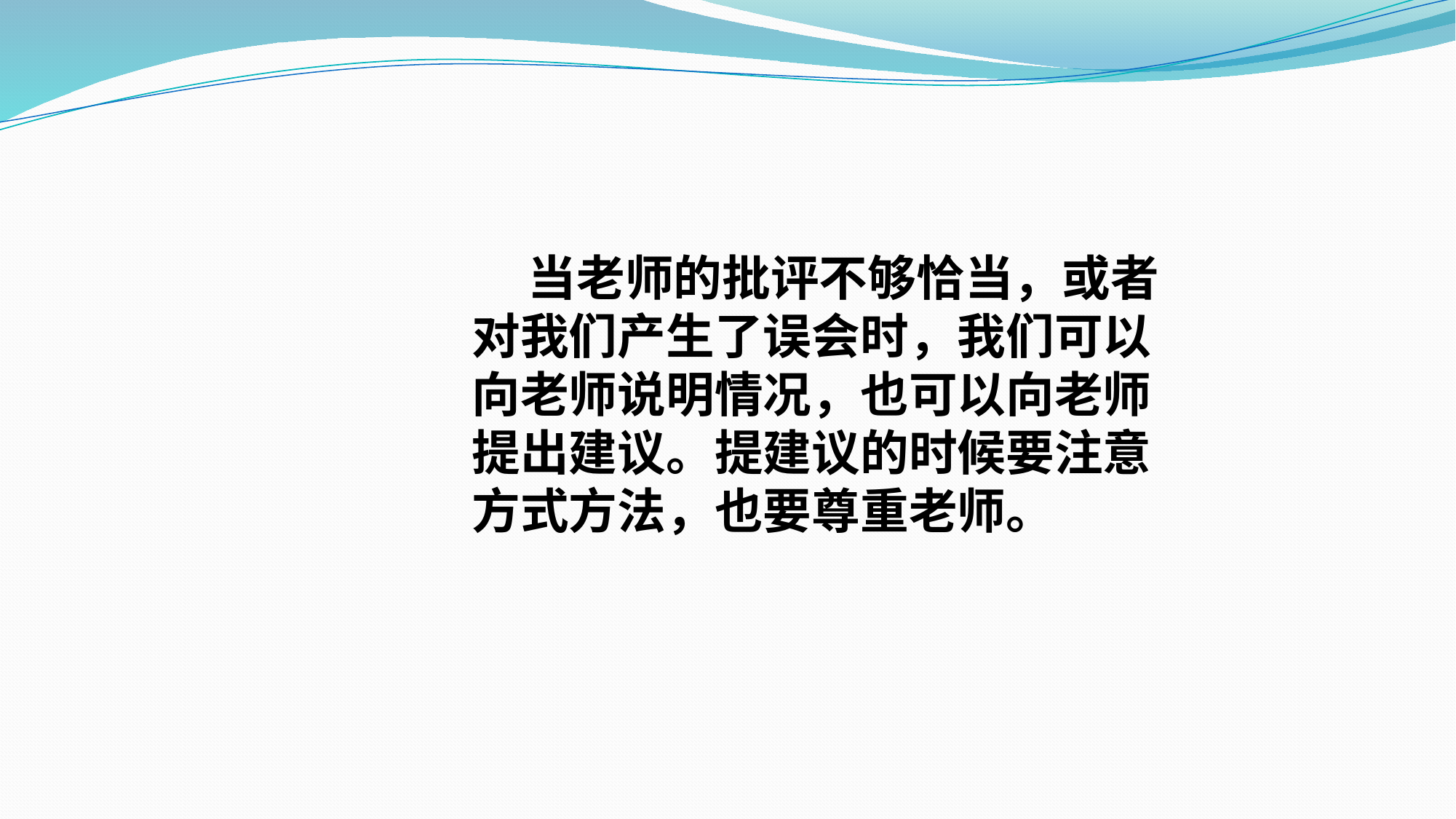

当老师的批评不够恰当，或者对我们产生了误会时，我们可以向老师说明情况，也可以向老师提出建议。提建议的时候要注意方式方法，也要尊重老师。